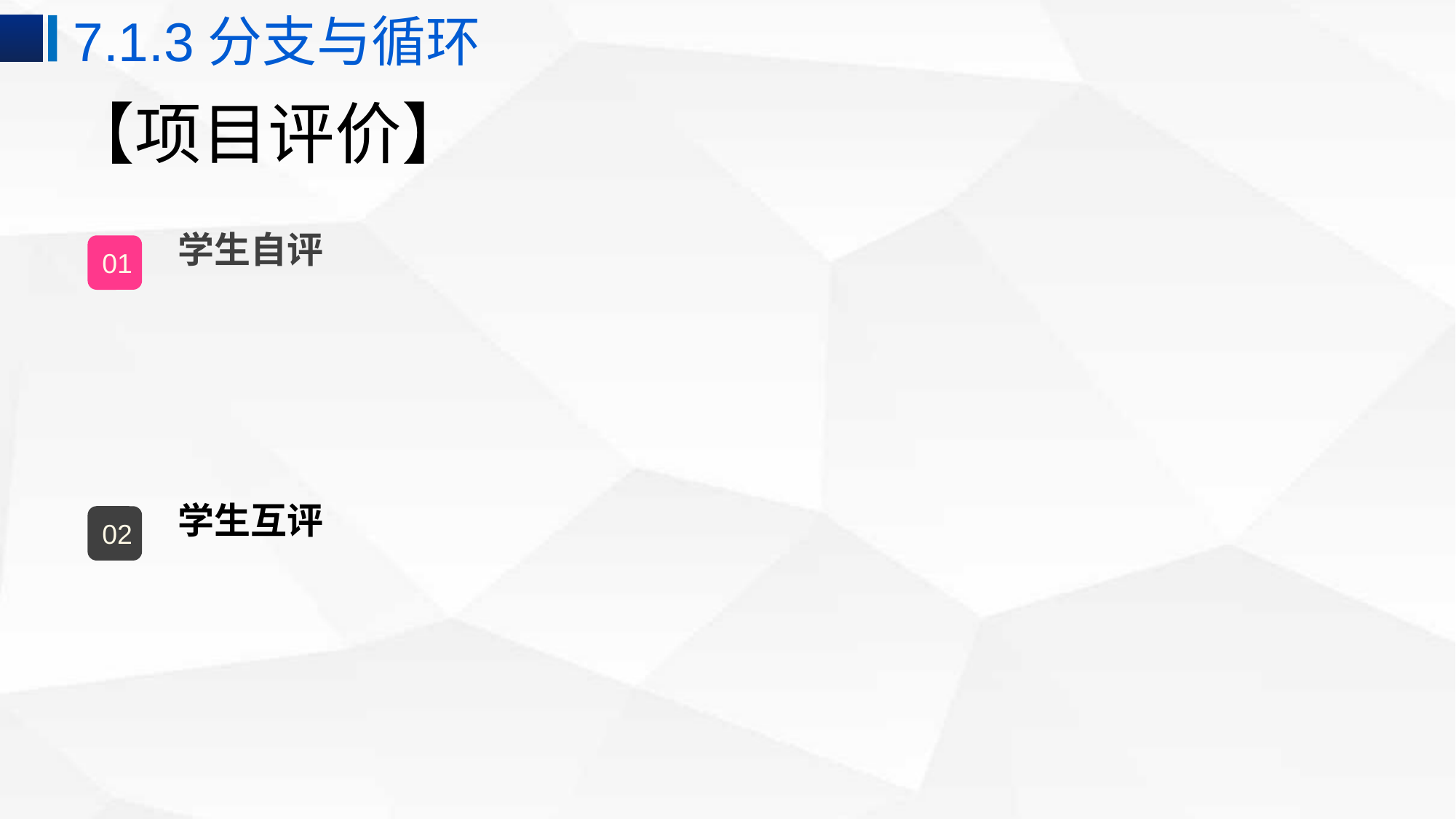

7.1.3分支与循环

# 【项目评价】
学生自评

01

学生互评

02